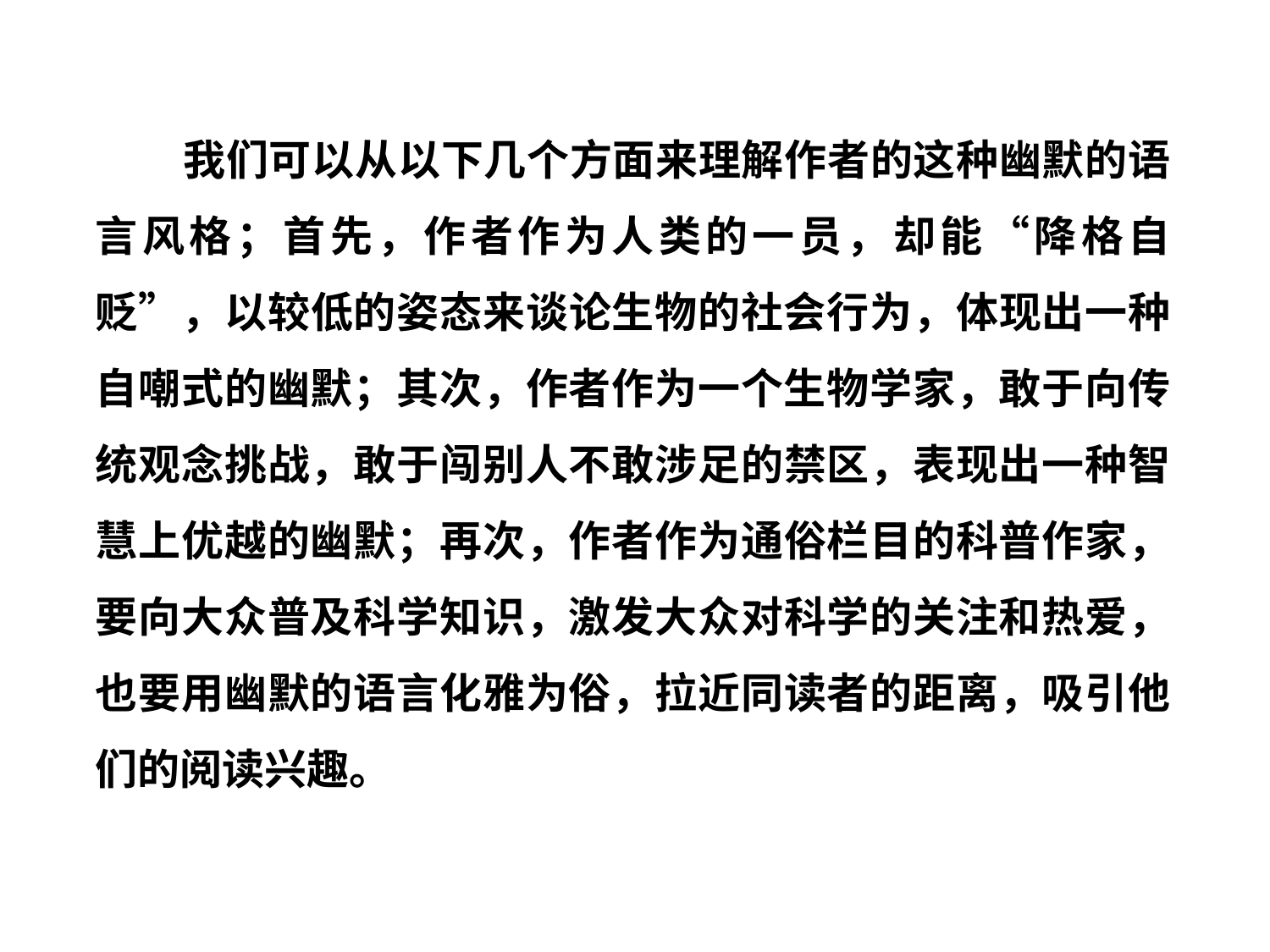

我们可以从以下几个方面来理解作者的这种幽默的语言风格；首先，作者作为人类的一员，却能“降格自贬”，以较低的姿态来谈论生物的社会行为，体现出一种自嘲式的幽默；其次，作者作为一个生物学家，敢于向传统观念挑战，敢于闯别人不敢涉足的禁区，表现出一种智慧上优越的幽默；再次，作者作为通俗栏目的科普作家，要向大众普及科学知识，激发大众对科学的关注和热爱，也要用幽默的语言化雅为俗，拉近同读者的距离，吸引他们的阅读兴趣。